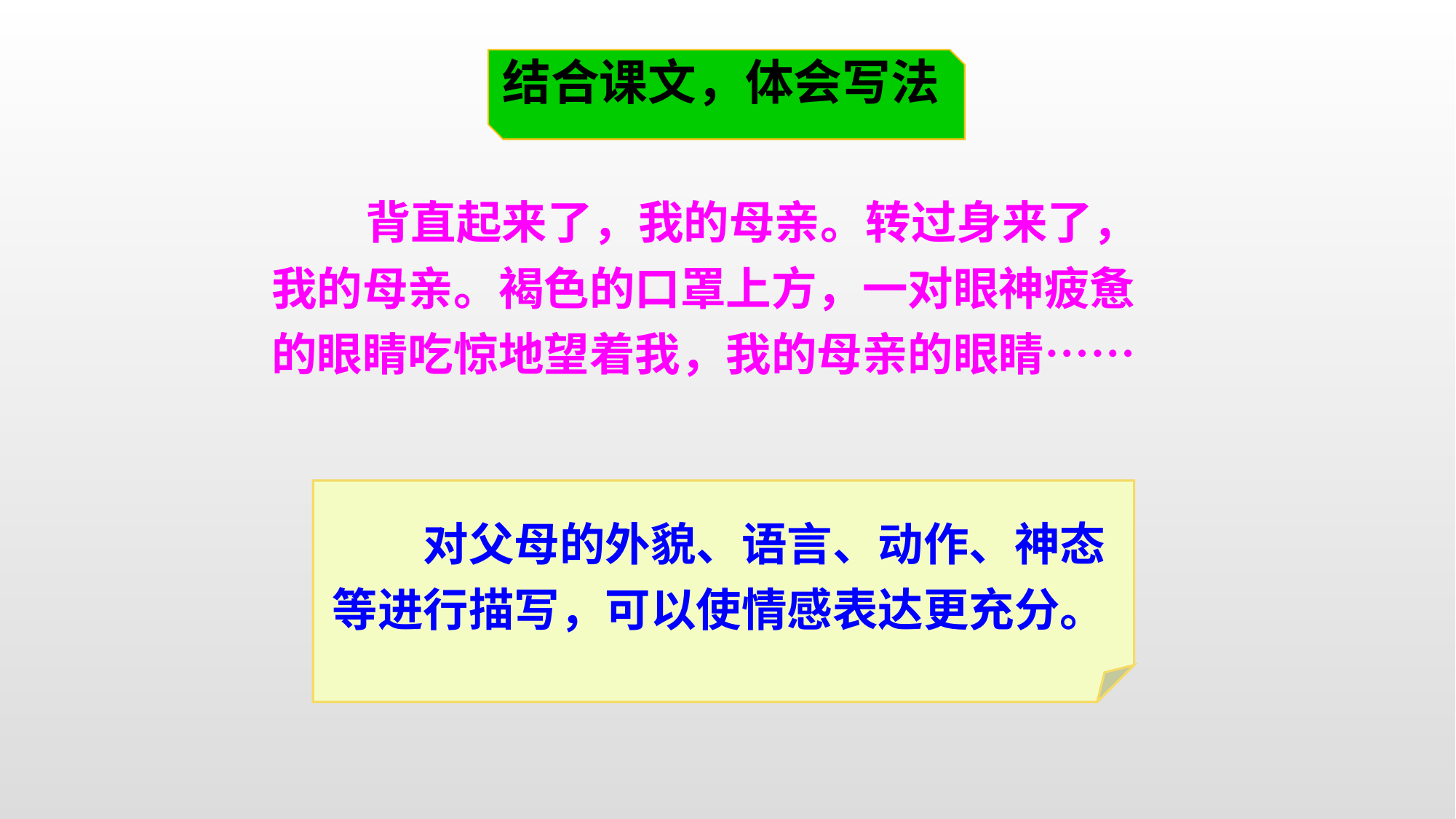

结合课文，体会写法

　　背直起来了，我的母亲。转过身来了，我的母亲。褐色的口罩上方，一对眼神疲惫的眼睛吃惊地望着我，我的母亲的眼睛……

　　对父母的外貌、语言、动作、神态等进行描写，可以使情感表达更充分。